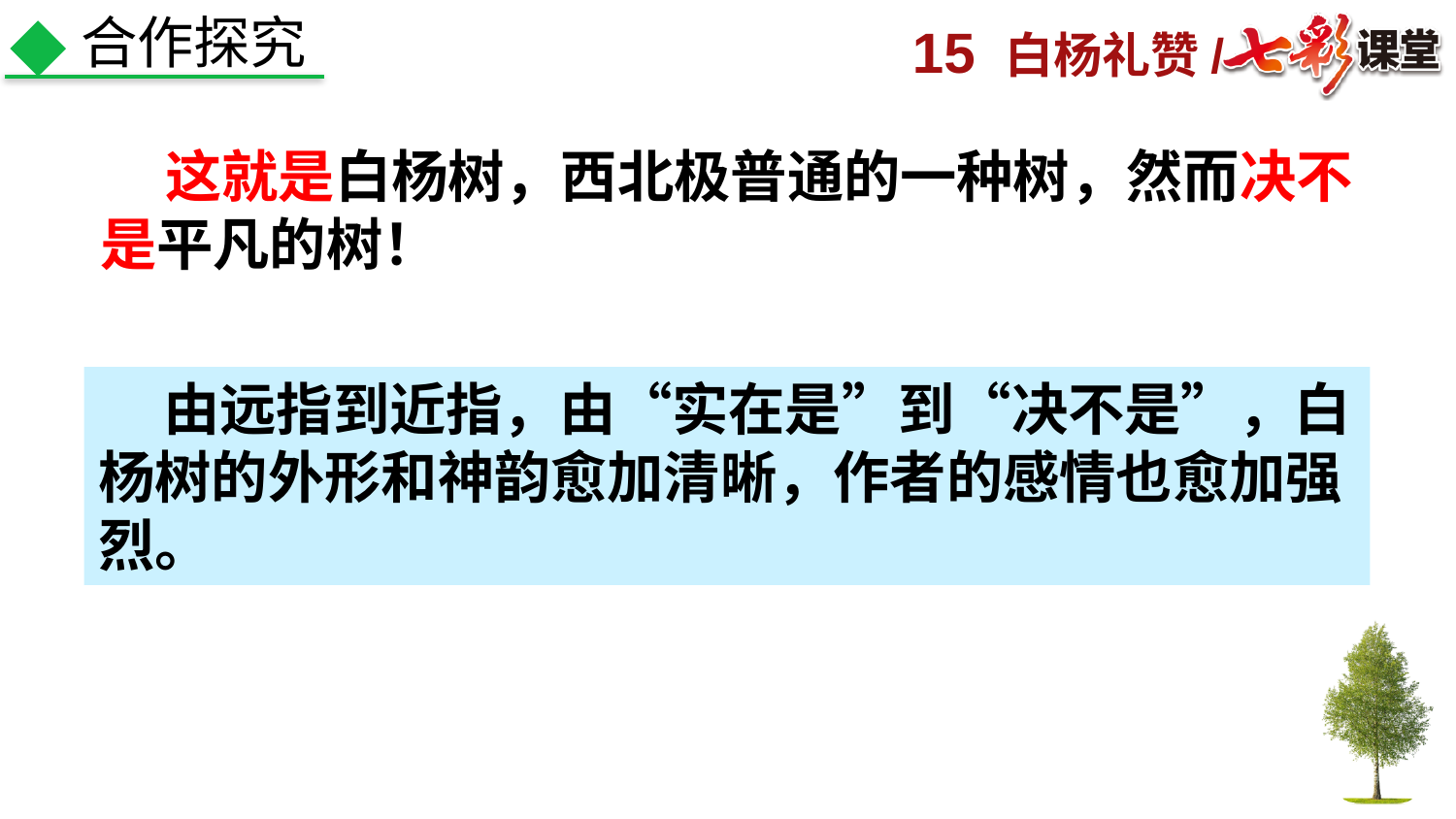

合作探究

    这就是白杨树，西北极普通的一种树，然而决不是平凡的树！
    由远指到近指，由“实在是”到“决不是”，白杨树的外形和神韵愈加清晰，作者的感情也愈加强烈。